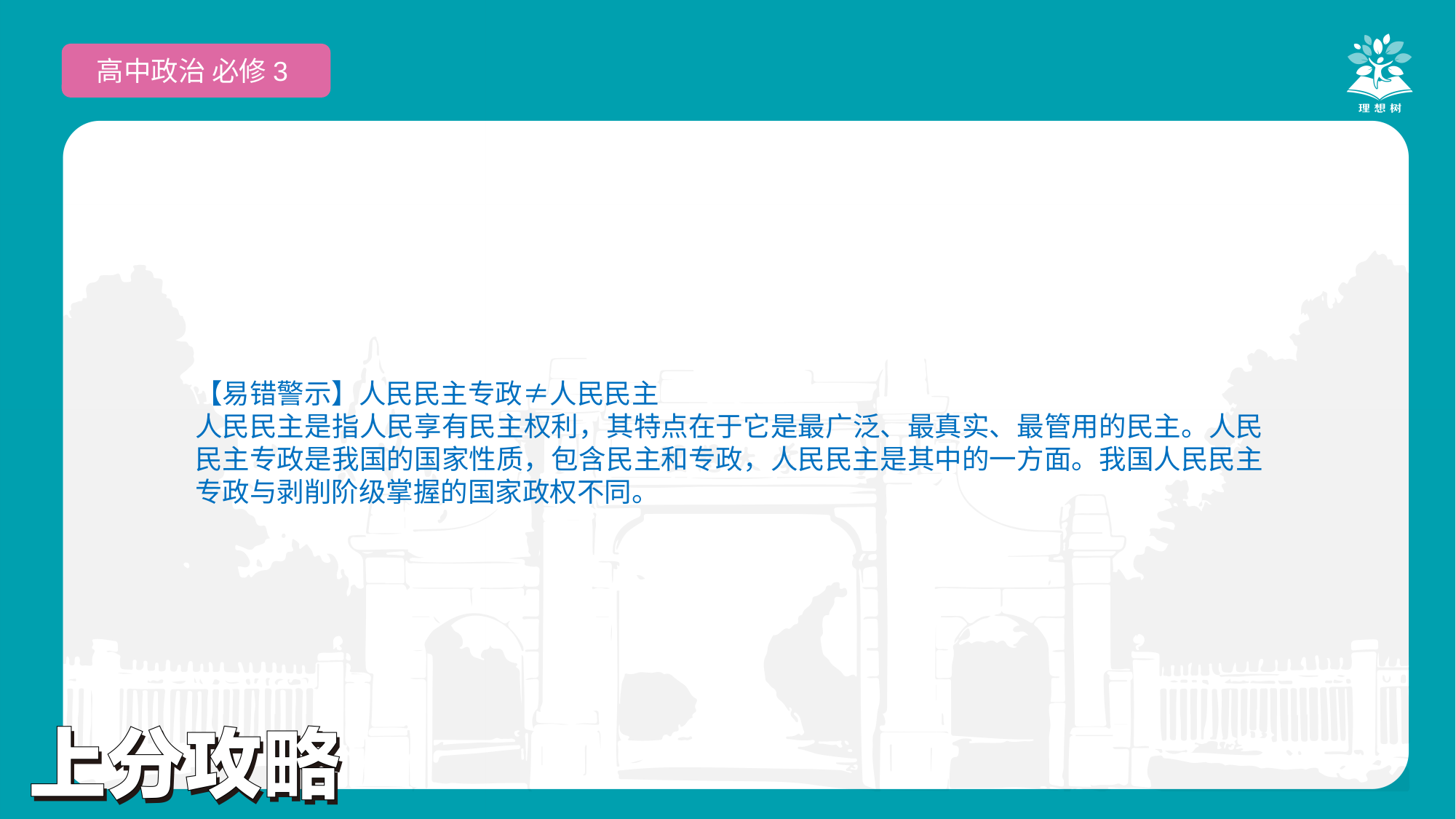

高中政治 必修3
【易错警示】人民民主专政≠人民民主
人民民主是指人民享有民主权利，其特点在于它是最广泛、最真实、最管用的民主。人民民主专政是我国的国家性质，包含民主和专政，人民民主是其中的一方面。我国人民民主专政与剥削阶级掌握的国家政权不同。